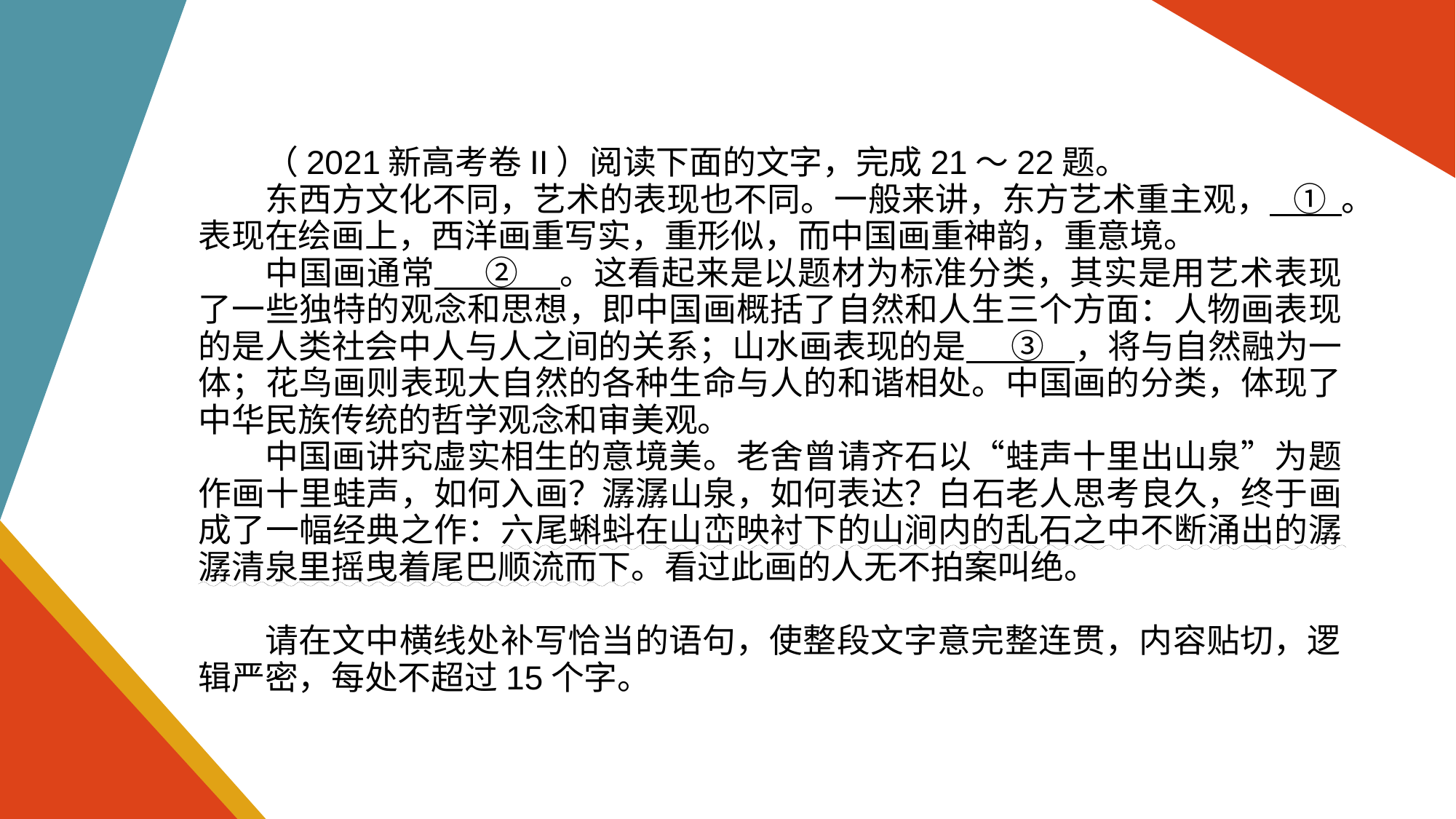

（2021新高考卷II）阅读下面的文字，完成21～22题。
东西方文化不同，艺术的表现也不同。一般来讲，东方艺术重主观，   ①  。表现在绘画上，西洋画重写实，重形似，而中国画重神韵，重意境。
中国画通常      ②     。这看起来是以题材为标准分类，其实是用艺术表现了一些独特的观念和思想，即中国画概括了自然和人生三个方面：人物画表现的是人类社会中人与人之间的关系；山水画表现的是      ③    ，将与自然融为一体；花鸟画则表现大自然的各种生命与人的和谐相处。中国画的分类，体现了中华民族传统的哲学观念和审美观。
中国画讲究虚实相生的意境美。老舍曾请齐石以“蛙声十里出山泉”为题作画十里蛙声，如何入画？潺潺山泉，如何表达？白石老人思考良久，终于画成了一幅经典之作：六尾蝌蚪在山峦映衬下的山涧内的乱石之中不断涌出的潺潺清泉里摇曳着尾巴顺流而下。看过此画的人无不拍案叫绝。

请在文中横线处补写恰当的语句，使整段文字意完整连贯，内容贴切，逻辑严密，每处不超过15个字。